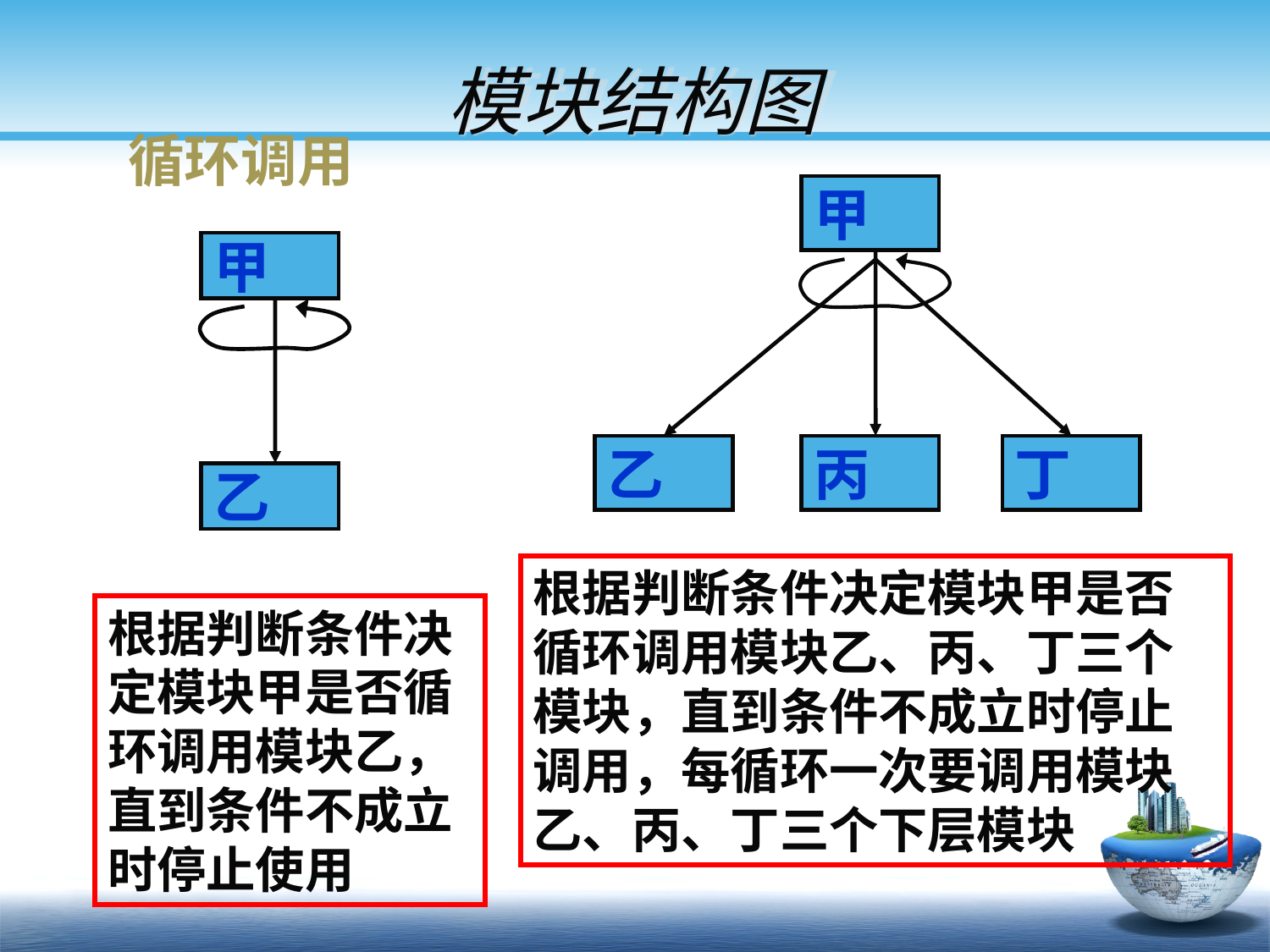

# 模块结构图
循环调用
甲

乙
丙
丁
甲

乙
根据判断条件决定模块甲是否循环调用模块乙、丙、丁三个模块，直到条件不成立时停止调用，每循环一次要调用模块乙、丙、丁三个下层模块
根据判断条件决定模块甲是否循环调用模块乙，直到条件不成立时停止使用